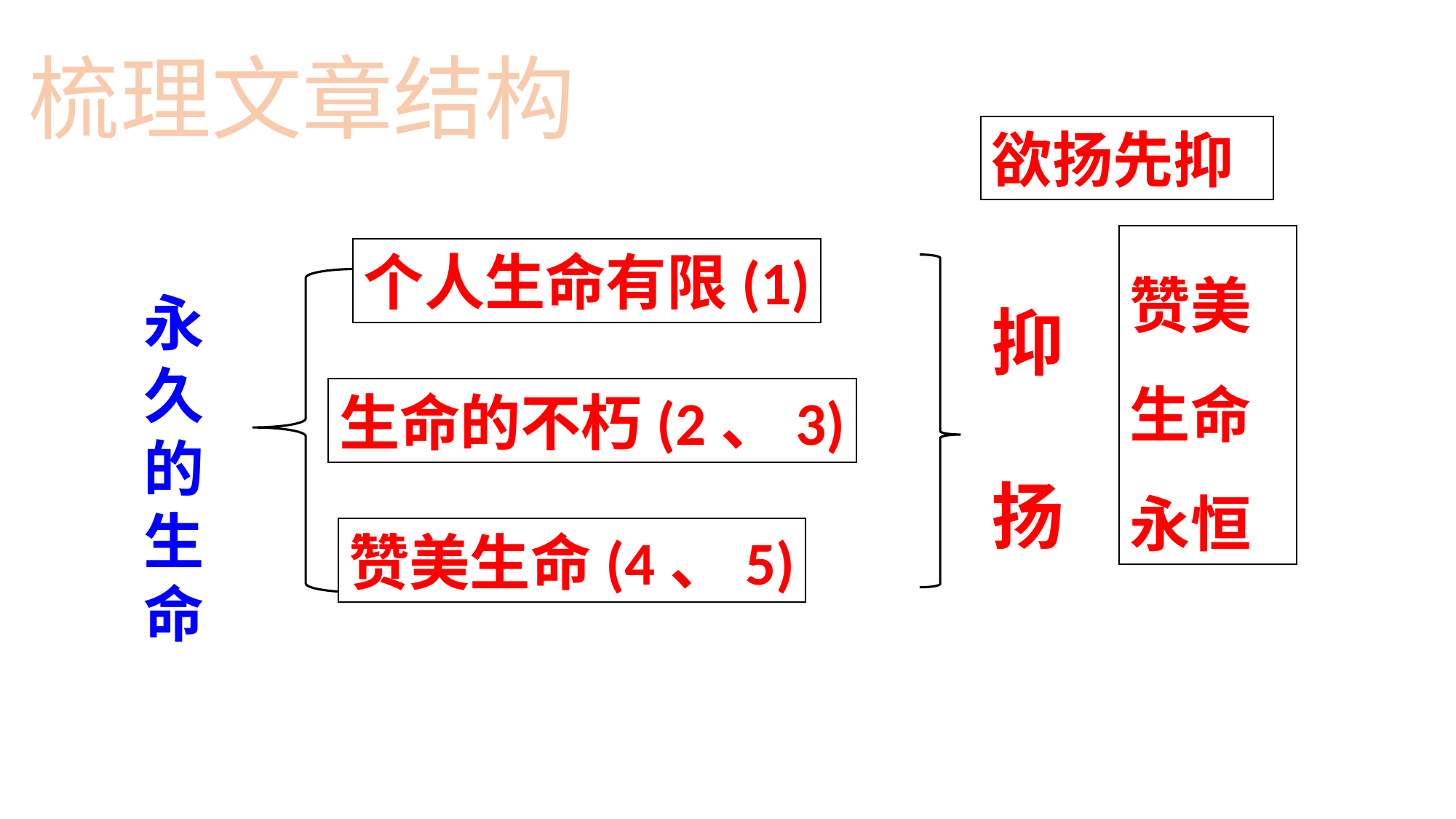

# 梳理文章结构
欲扬先抑
抑
扬
赞美生命永恒
个人生命有限(1)

永久的
生命

生命的不朽(2、3)
赞美生命(4、5)